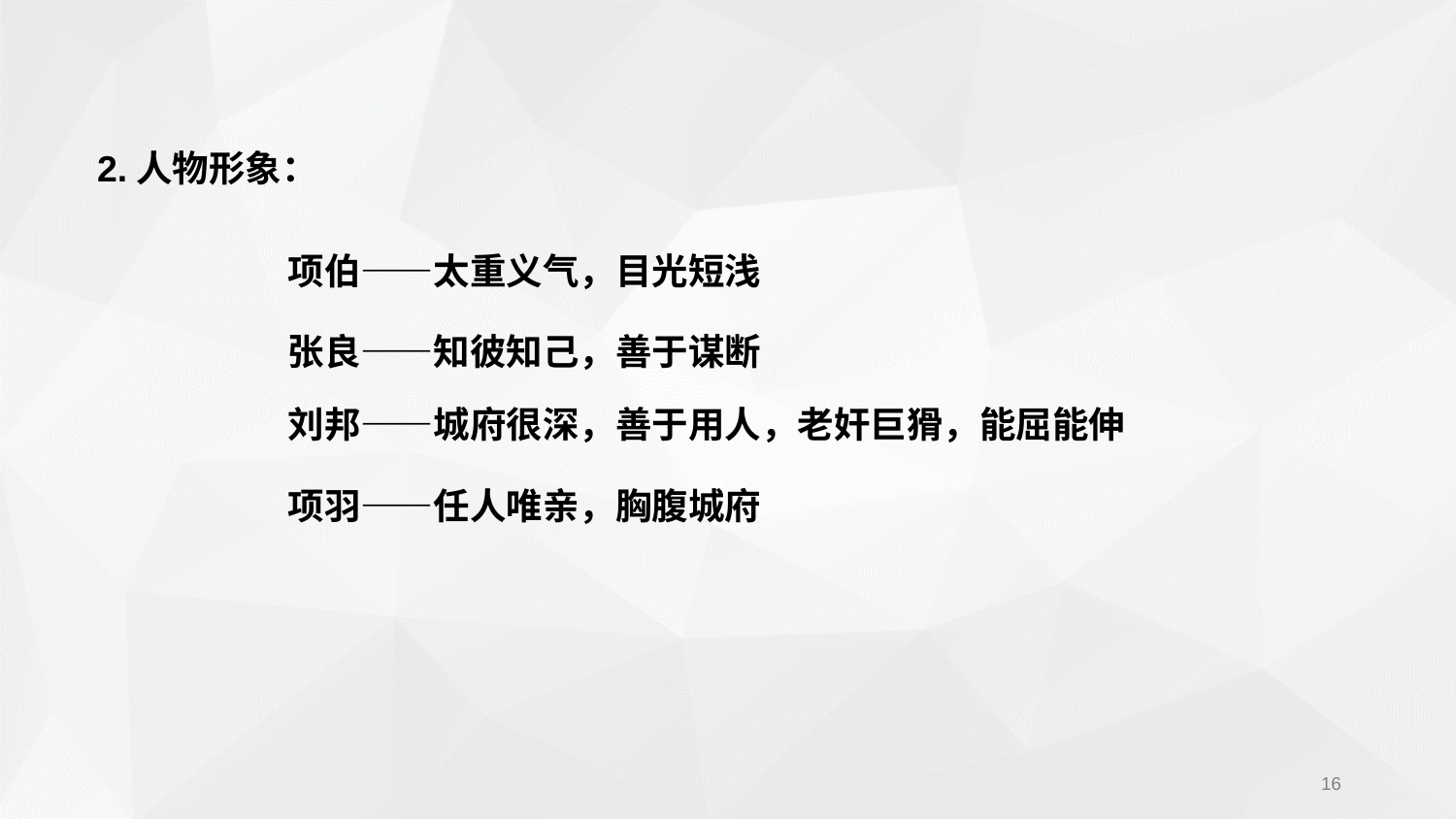

2.人物形象：
项伯——太重义气，目光短浅
张良——知彼知己，善于谋断
刘邦——城府很深，善于用人，老奸巨猾，能屈能伸
项羽——任人唯亲，胸腹城府
16